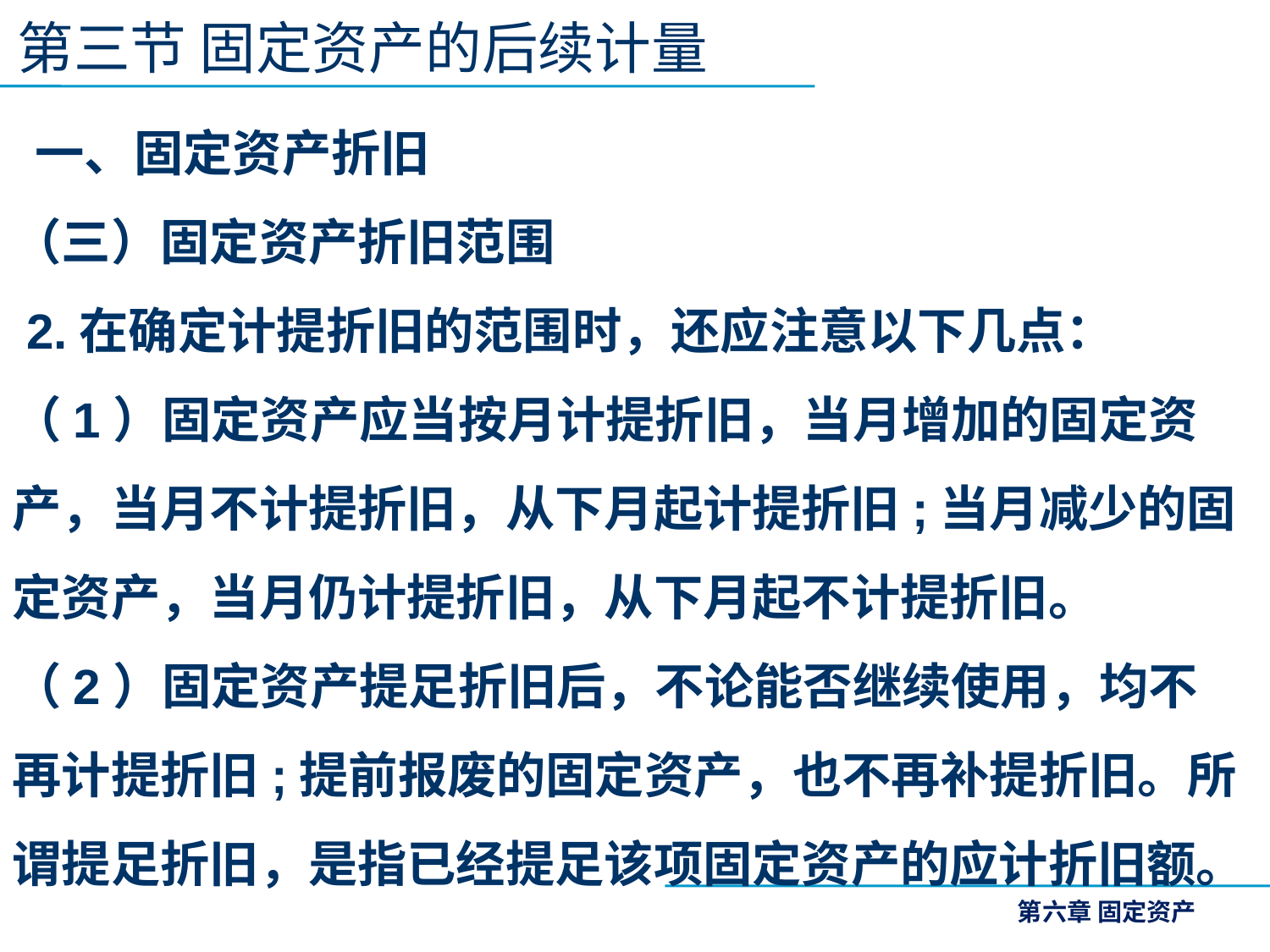

第三节 固定资产的后续计量
 一、固定资产折旧
（三）固定资产折旧范围
 2.在确定计提折旧的范围时，还应注意以下几点：
（1）固定资产应当按月计提折旧，当月增加的固定资产，当月不计提折旧，从下月起计提折旧;当月减少的固定资产，当月仍计提折旧，从下月起不计提折旧。
（2）固定资产提足折旧后，不论能否继续使用，均不再计提折旧;提前报废的固定资产，也不再补提折旧。所谓提足折旧，是指已经提足该项固定资产的应计折旧额。